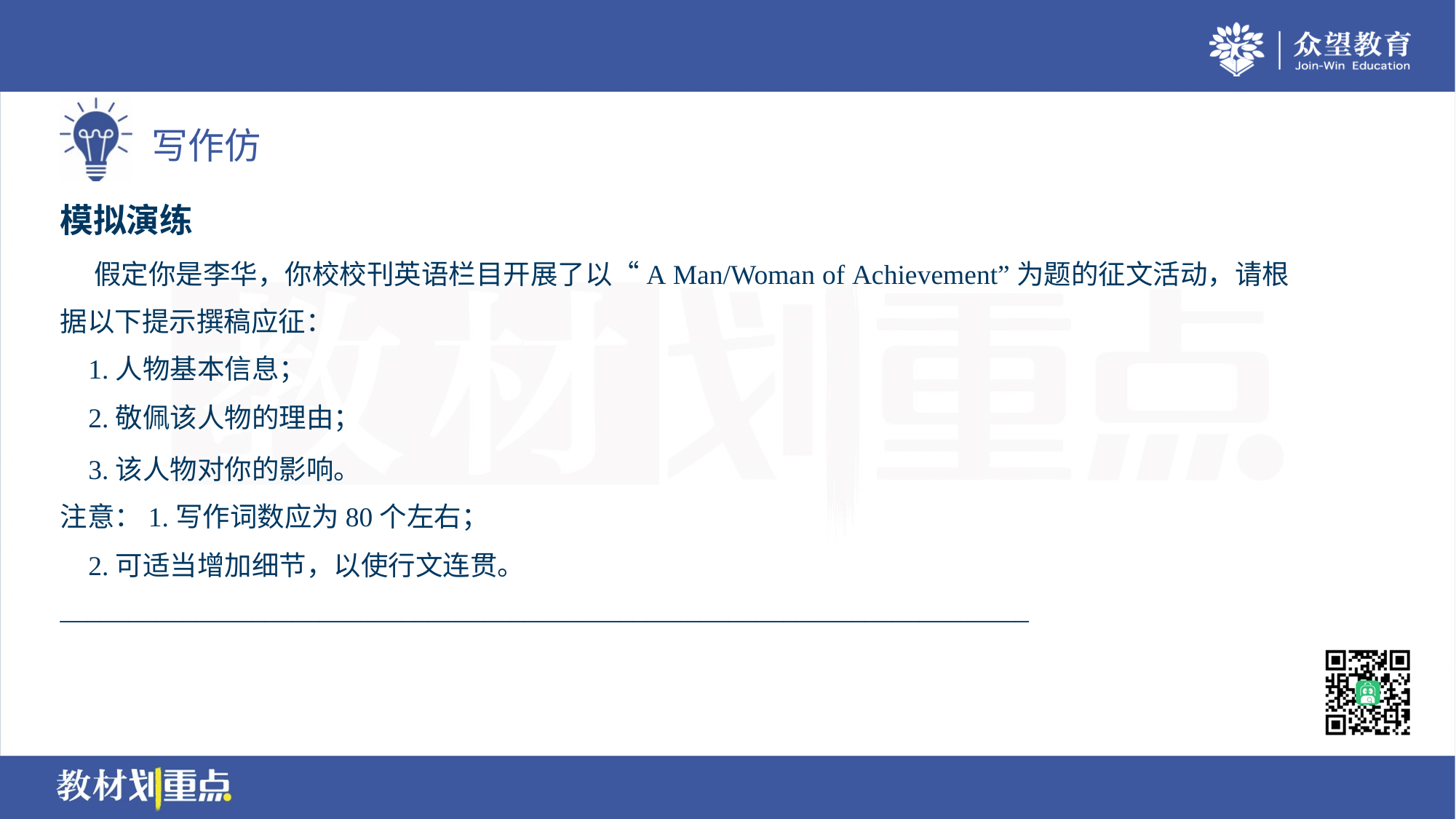

模拟演练
    假定你是李华，你校校刊英语栏目开展了以“A Man/Woman of Achievement”为题的征文活动，请根
据以下提示撰稿应征：
    1.人物基本信息；
    2.敬佩该人物的理由；
    3.该人物对你的影响。
注意：1.写作词数应为80个左右；
    2.可适当增加细节，以使行文连贯。
_______________________________________________________________________